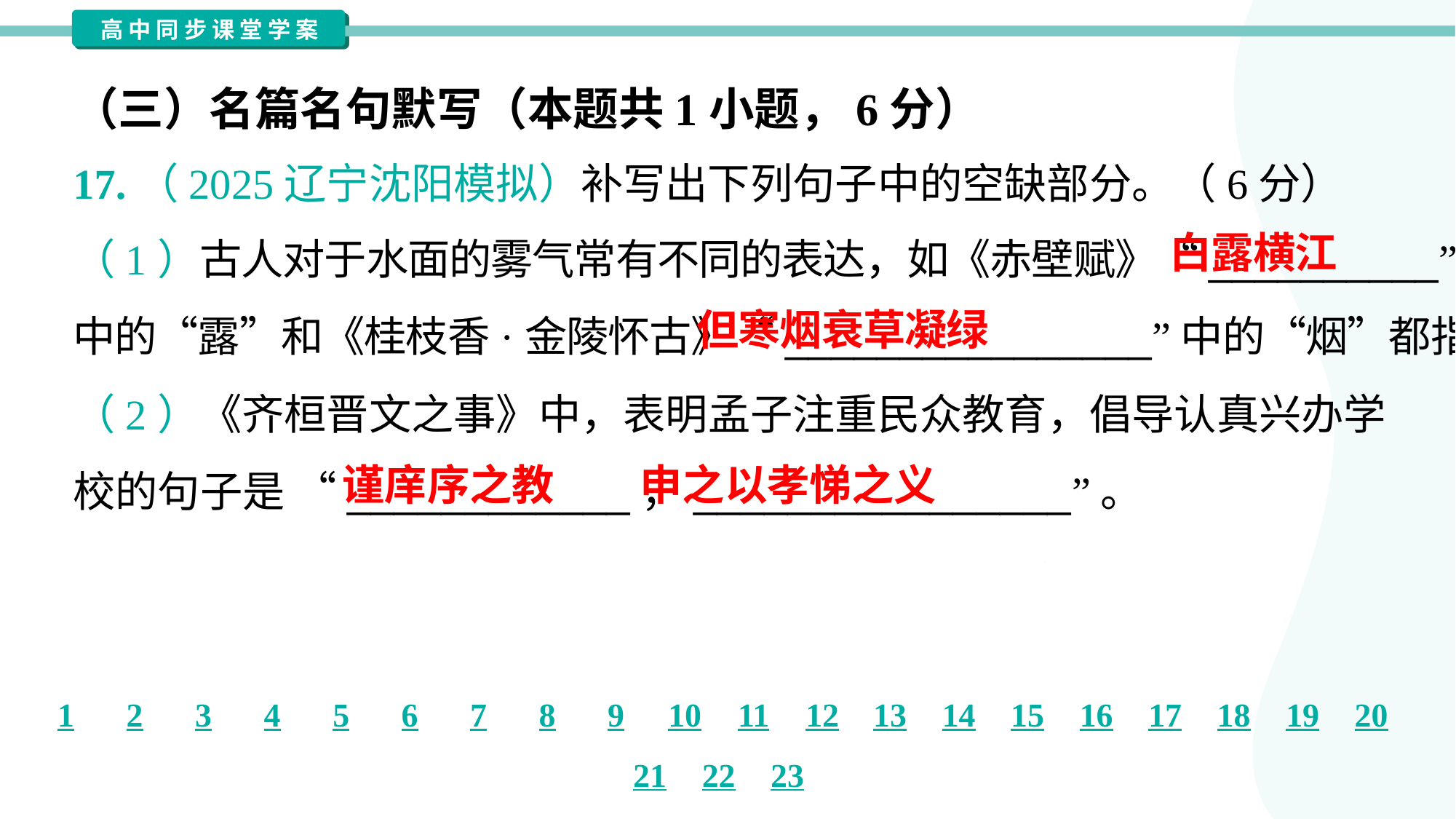

（三）名篇名句默写（本题共1小题，6分）
17.（2025辽宁沈阳模拟）补写出下列句子中的空缺部分。（6分）
白露横江
（1）古人对于水面的雾气常有不同的表达，如《赤壁赋》“__________”
中的“露”和《桂枝香·金陵怀古》“________________”中的“烟”都指雾气。
（2）《齐桓晋文之事》中，表明孟子注重民众教育，倡导认真兴办学
校的句子是 “____________，________________”。
但寒烟衰草凝绿
谨庠序之教
申之以孝悌之义